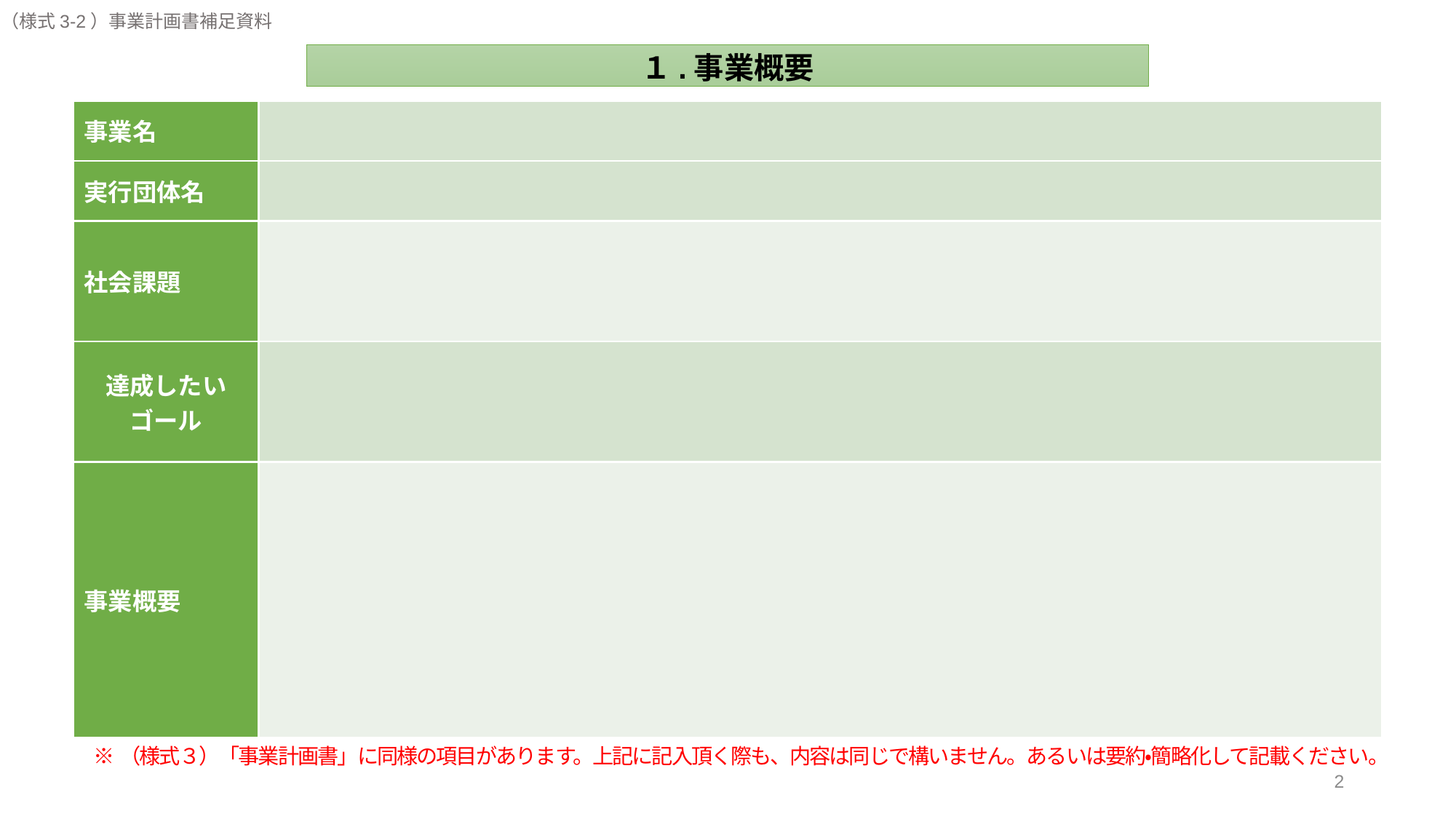

（様式3-2）事業計画書補足資料
１.事業概要
| 事業名 |  |
| --- | --- |
| 実行団体名 |  |
| 社会課題 |  |
| 達成したいゴール |  |
| 事業概要 |  |
※（様式３）「事業計画書」に同様の項目があります。上記に記入頂く際も、内容は同じで構いません。あるいは要約・簡略化して記載ください。
2